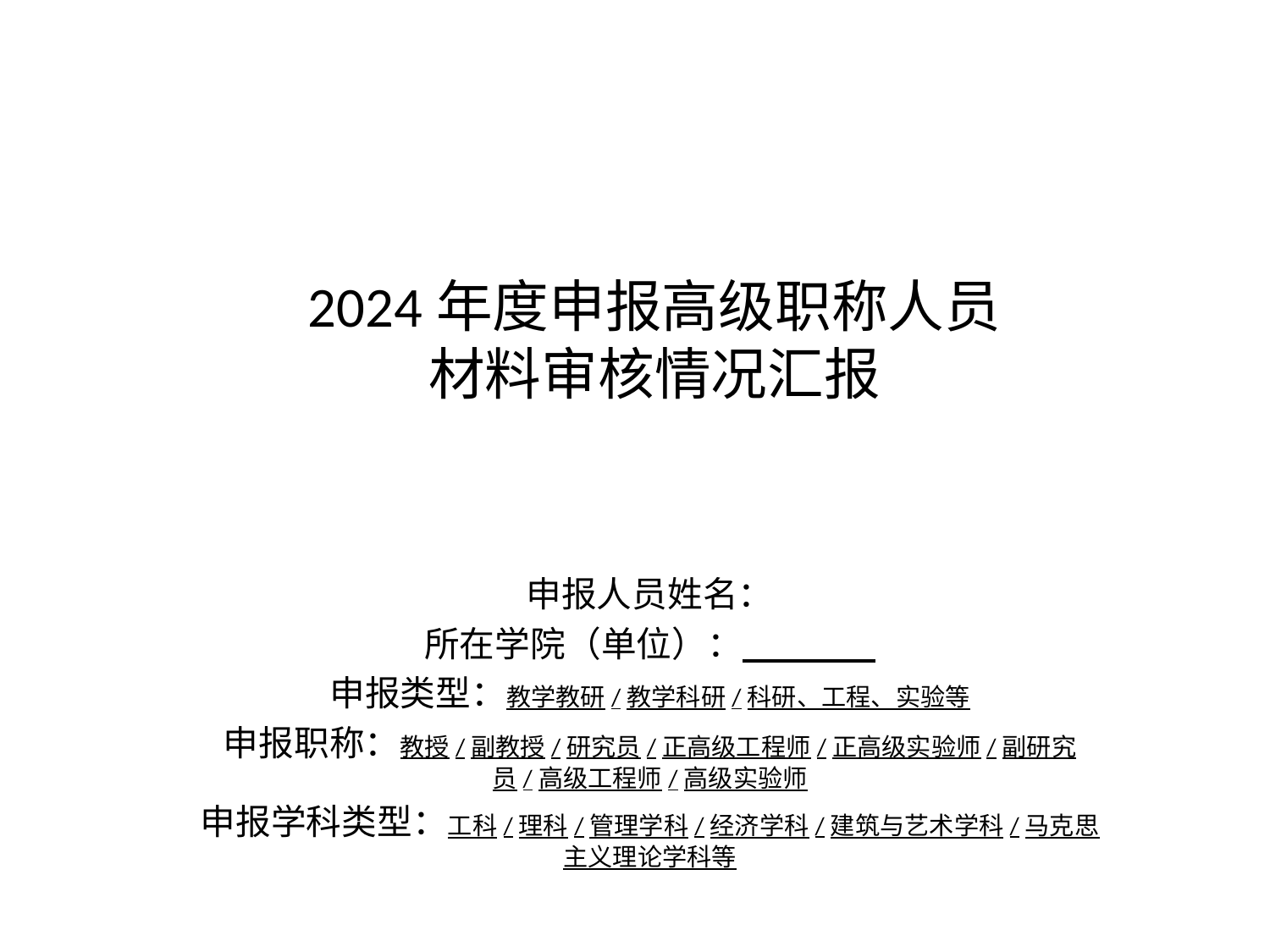

# 2024年度申报高级职称人员 材料审核情况汇报
申报人员姓名：
所在学院（单位）：
申报类型：教学教研/教学科研/科研、工程、实验等
申报职称：教授/副教授/研究员/正高级工程师/正高级实验师/副研究员/高级工程师/高级实验师
申报学科类型：工科/理科/管理学科/经济学科/建筑与艺术学科/马克思主义理论学科等